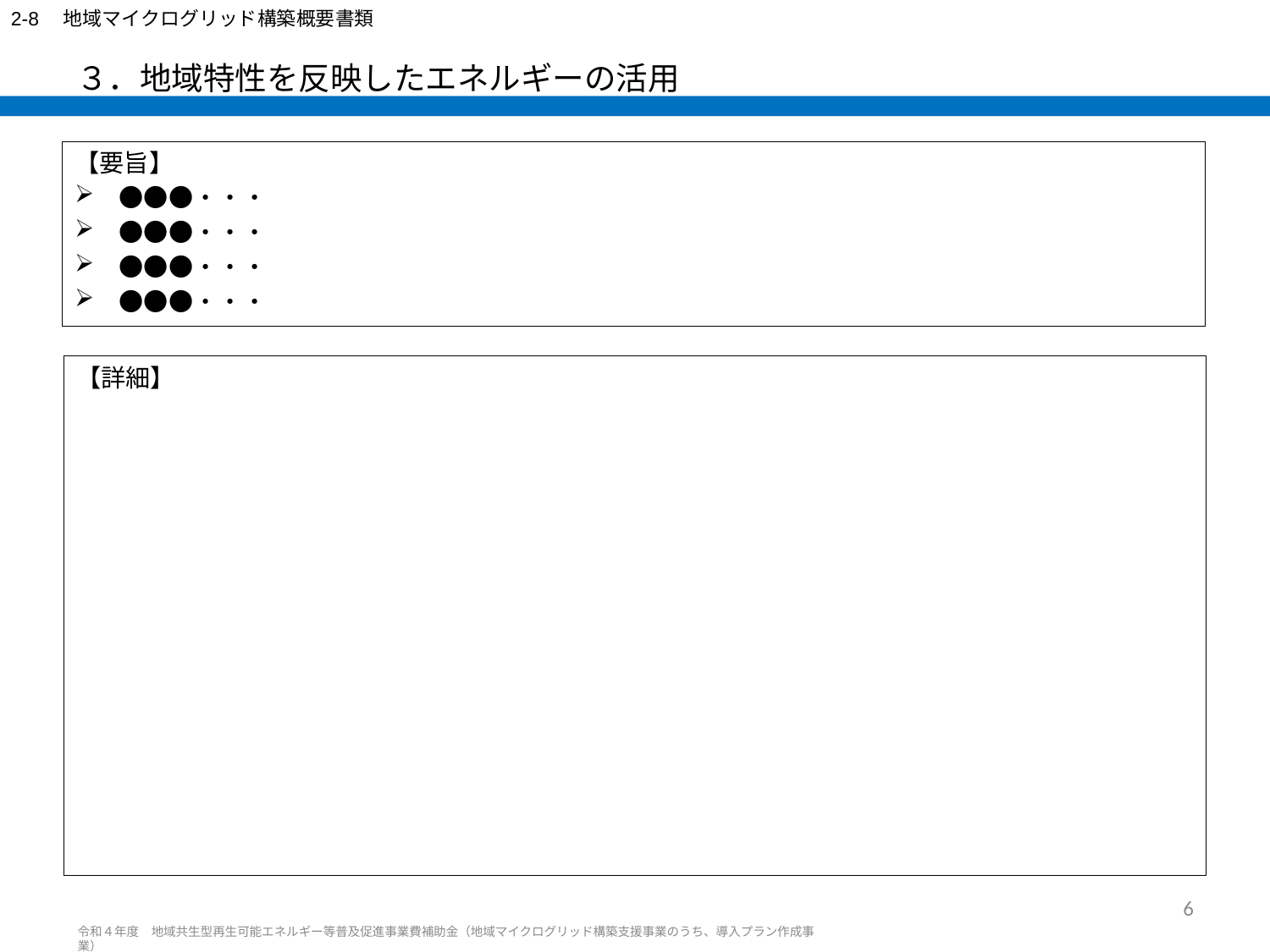

2-8　地域マイクログリッド構築概要書類
# ３．地域特性を反映したエネルギーの活用

【要旨】
　●●●・・・
　●●●・・・
　●●●・・・
　●●●・・・
【詳細】
6